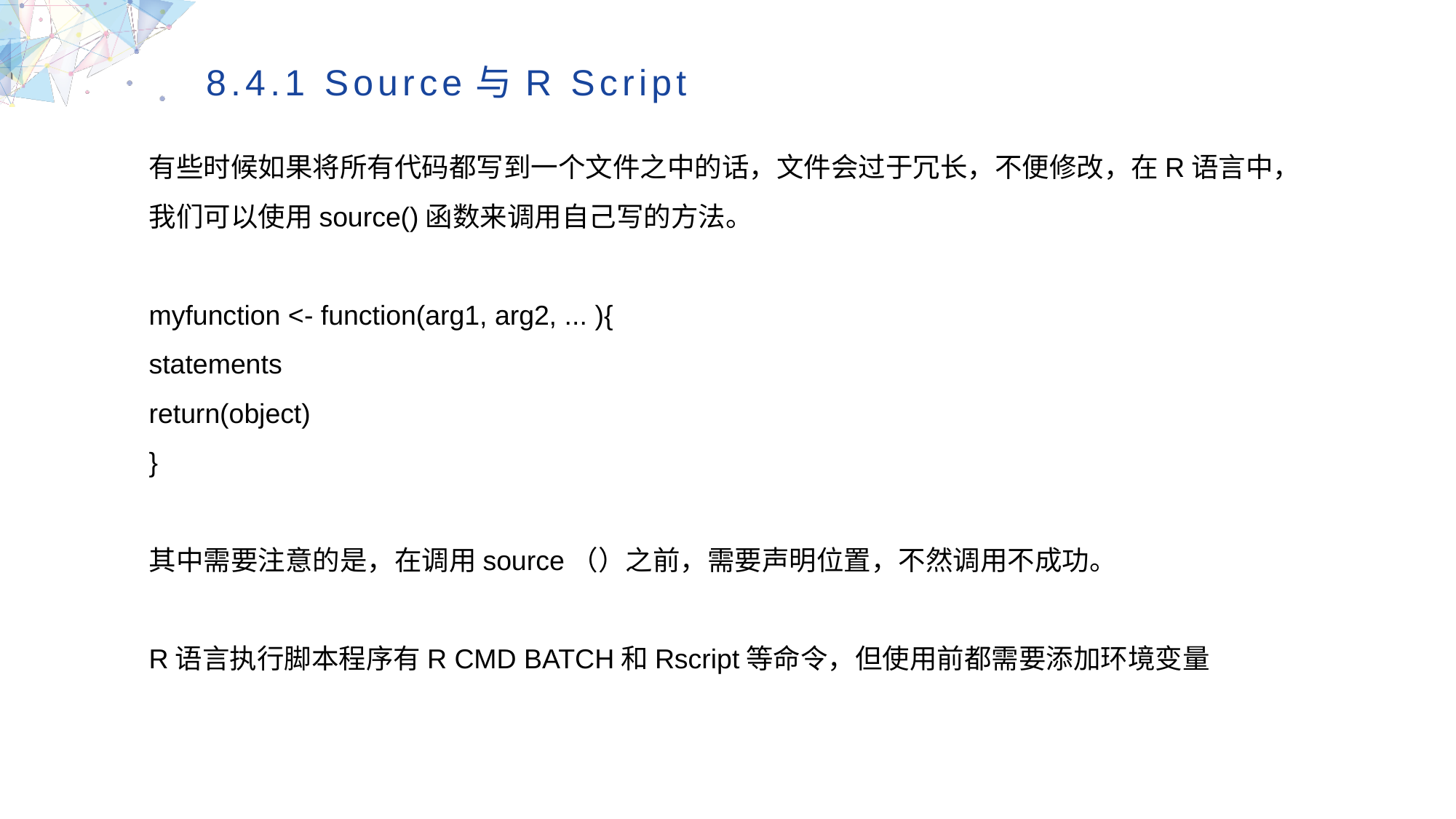

8.4.1 Source与R Script
有些时候如果将所有代码都写到一个文件之中的话，文件会过于冗长，不便修改，在R语言中，我们可以使用source()函数来调用自己写的方法。

myfunction <- function(arg1, arg2, ... ){
statements
return(object)
}

其中需要注意的是，在调用source（）之前，需要声明位置，不然调用不成功。

R语言执行脚本程序有R CMD BATCH和Rscript等命令，但使用前都需要添加环境变量
MULTIPURPOSE PRESENTATION TEMPLATE | UNIQUE DESIGN
Welcome Message
Please replace text, click add relevant headline, modify the text content, also can copy your content to this directly. Please replace text, click add relevant headline, modify the text content, also can copy your content to this directly.